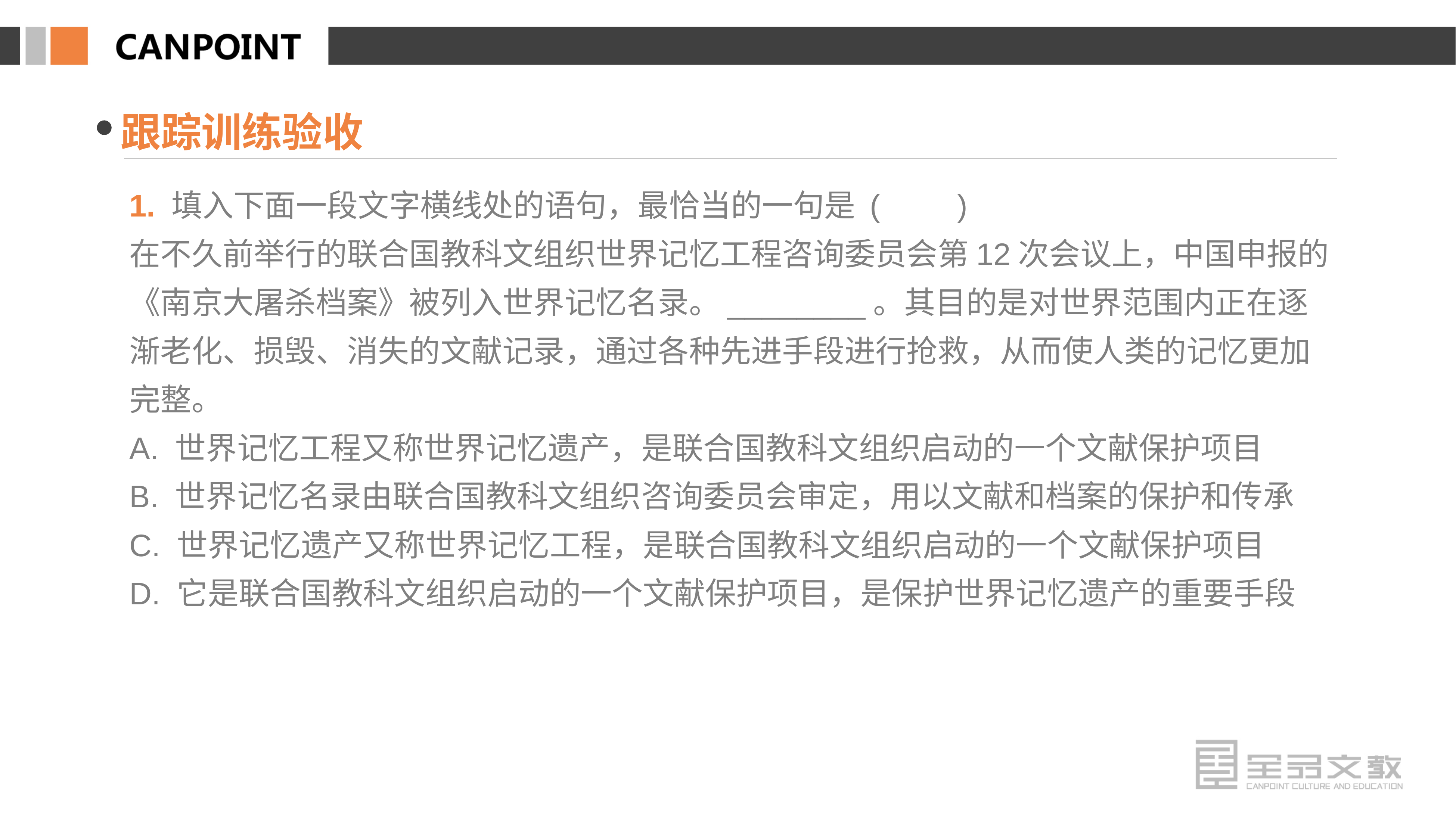

跟踪训练验收

1. 填入下面一段文字横线处的语句，最恰当的一句是 (　　)
在不久前举行的联合国教科文组织世界记忆工程咨询委员会第12次会议上，中国申报的《南京大屠杀档案》被列入世界记忆名录。________。其目的是对世界范围内正在逐渐老化、损毁、消失的文献记录，通过各种先进手段进行抢救，从而使人类的记忆更加完整。
A. 世界记忆工程又称世界记忆遗产，是联合国教科文组织启动的一个文献保护项目
B. 世界记忆名录由联合国教科文组织咨询委员会审定，用以文献和档案的保护和传承
C. 世界记忆遗产又称世界记忆工程，是联合国教科文组织启动的一个文献保护项目
D. 它是联合国教科文组织启动的一个文献保护项目，是保护世界记忆遗产的重要手段